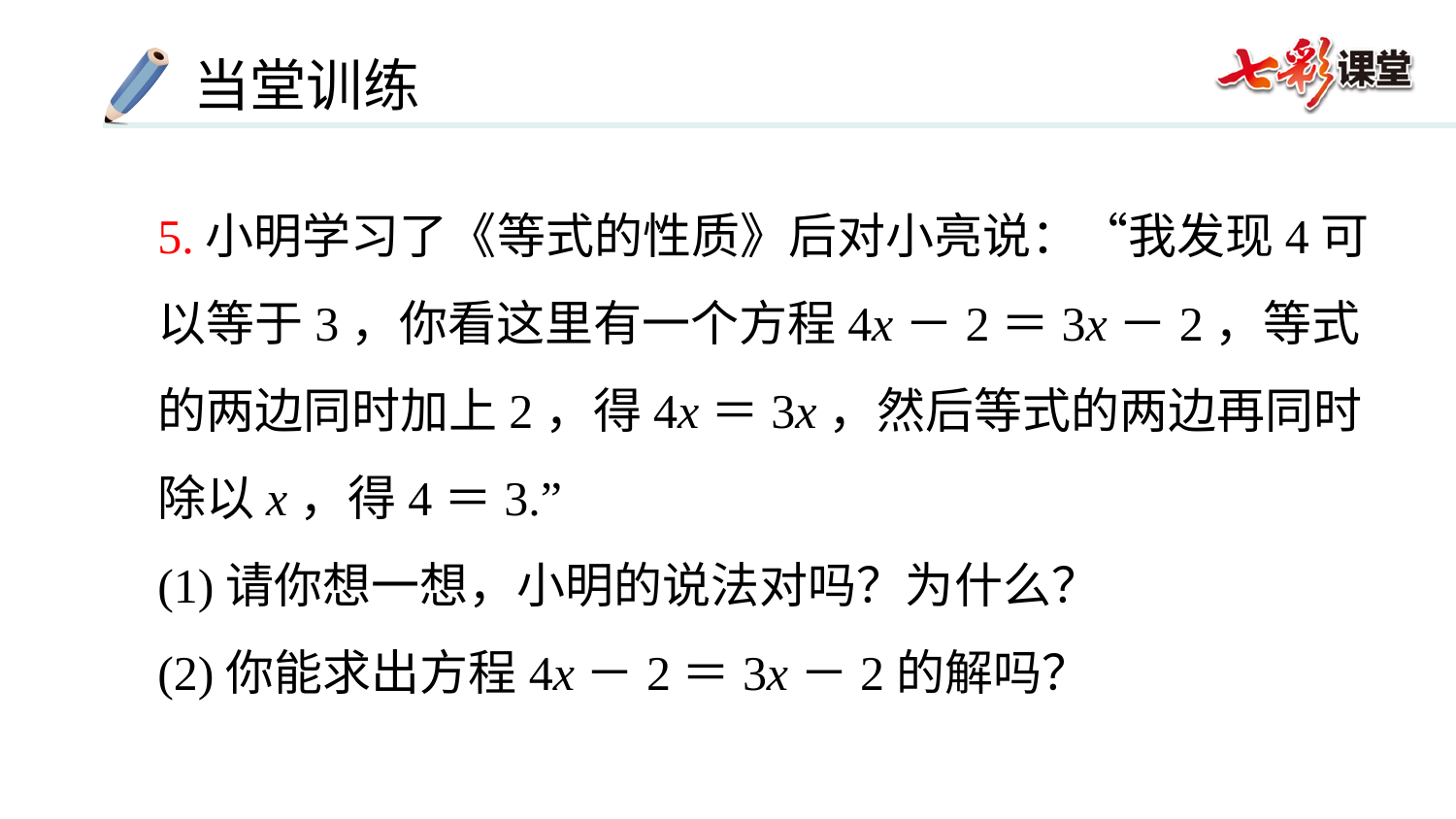

5.小明学习了《等式的性质》后对小亮说：“我发现4可以等于3，你看这里有一个方程4x－2＝3x－2，等式的两边同时加上2，得4x＝3x，然后等式的两边再同时除以x，得4＝3.”
(1)请你想一想，小明的说法对吗？为什么？
(2)你能求出方程4x－2＝3x－2的解吗？